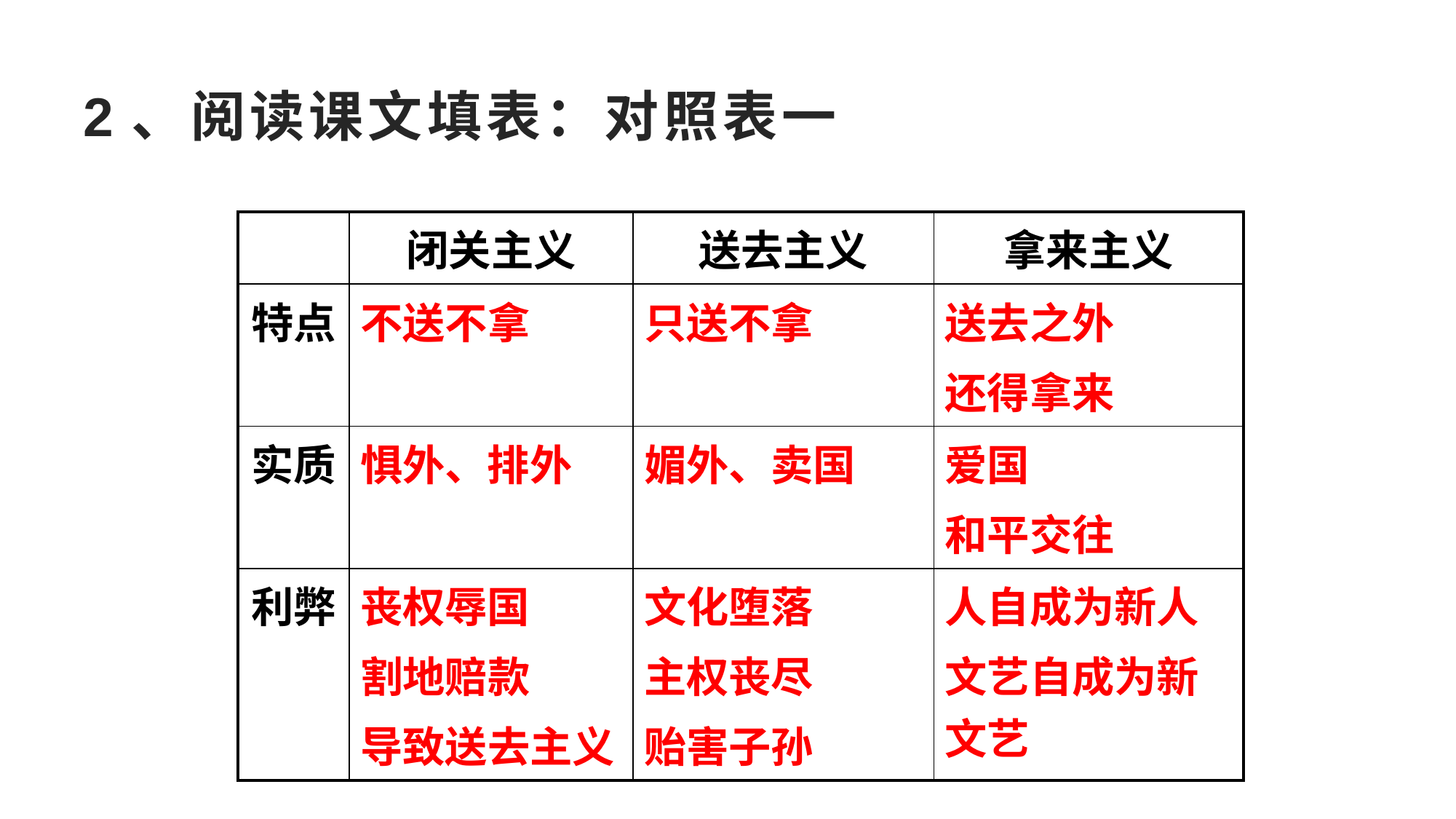

# 2、阅读课文填表：对照表一
|  | 闭关主义 | 送去主义 | 拿来主义 |
| --- | --- | --- | --- |
| 特点 | 不送不拿 | 只送不拿 | 送去之外 还得拿来 |
| 实质 | 惧外、排外 | 媚外、卖国 | 爱国 和平交往 |
| 利弊 | 丧权辱国 割地赔款 导致送去主义 | 文化堕落 主权丧尽 贻害子孙 | 人自成为新人 文艺自成为新文艺 |